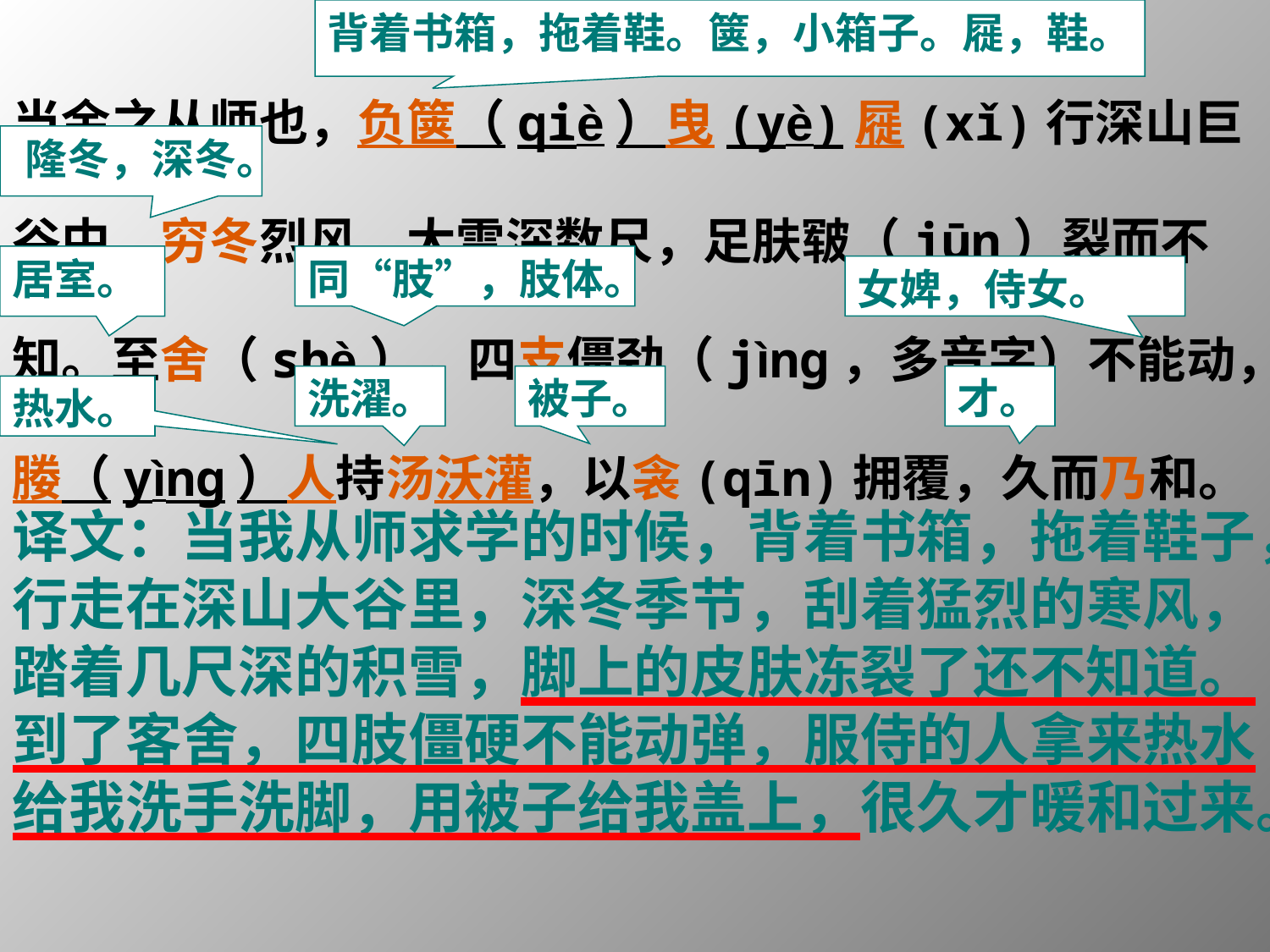

背着书箱，拖着鞋。箧，小箱子。屣，鞋。
当余之从师也，负箧（qiè）曳(yè)屣(xǐ)行深山巨谷中。穷冬烈风，大雪深数尺，足肤皲（jūn）裂而不知。至舍（shè），四支僵劲（jìng，多音字）不能动，媵（yìng）人持汤沃灌，以衾(qīn)拥覆，久而乃和。
隆冬，深冬。
居室。
同“肢”，肢体。
女婢，侍女。
洗濯。
被子。
才。
热水。
译文：当我从师求学的时候，背着书箱，拖着鞋子，行走在深山大谷里，深冬季节，刮着猛烈的寒风，踏着几尺深的积雪，脚上的皮肤冻裂了还不知道。到了客舍，四肢僵硬不能动弹，服侍的人拿来热水给我洗手洗脚，用被子给我盖上，很久才暖和过来。